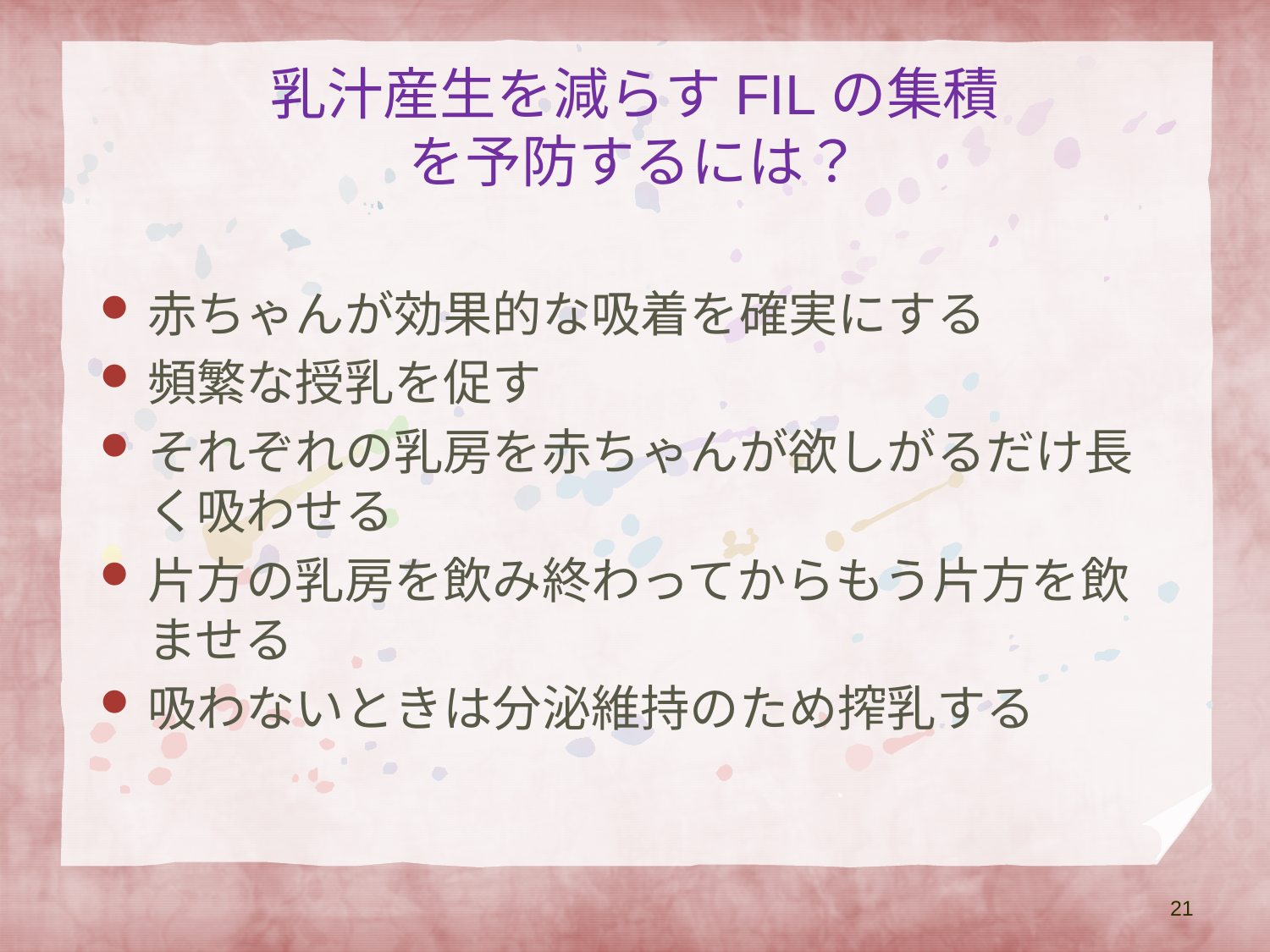

# 乳汁産生を減らすFILの集積 を予防するには？
赤ちゃんが効果的な吸着を確実にする
頻繁な授乳を促す
それぞれの乳房を赤ちゃんが欲しがるだけ長く吸わせる
片方の乳房を飲み終わってからもう片方を飲ませる
吸わないときは分泌維持のため搾乳する
21